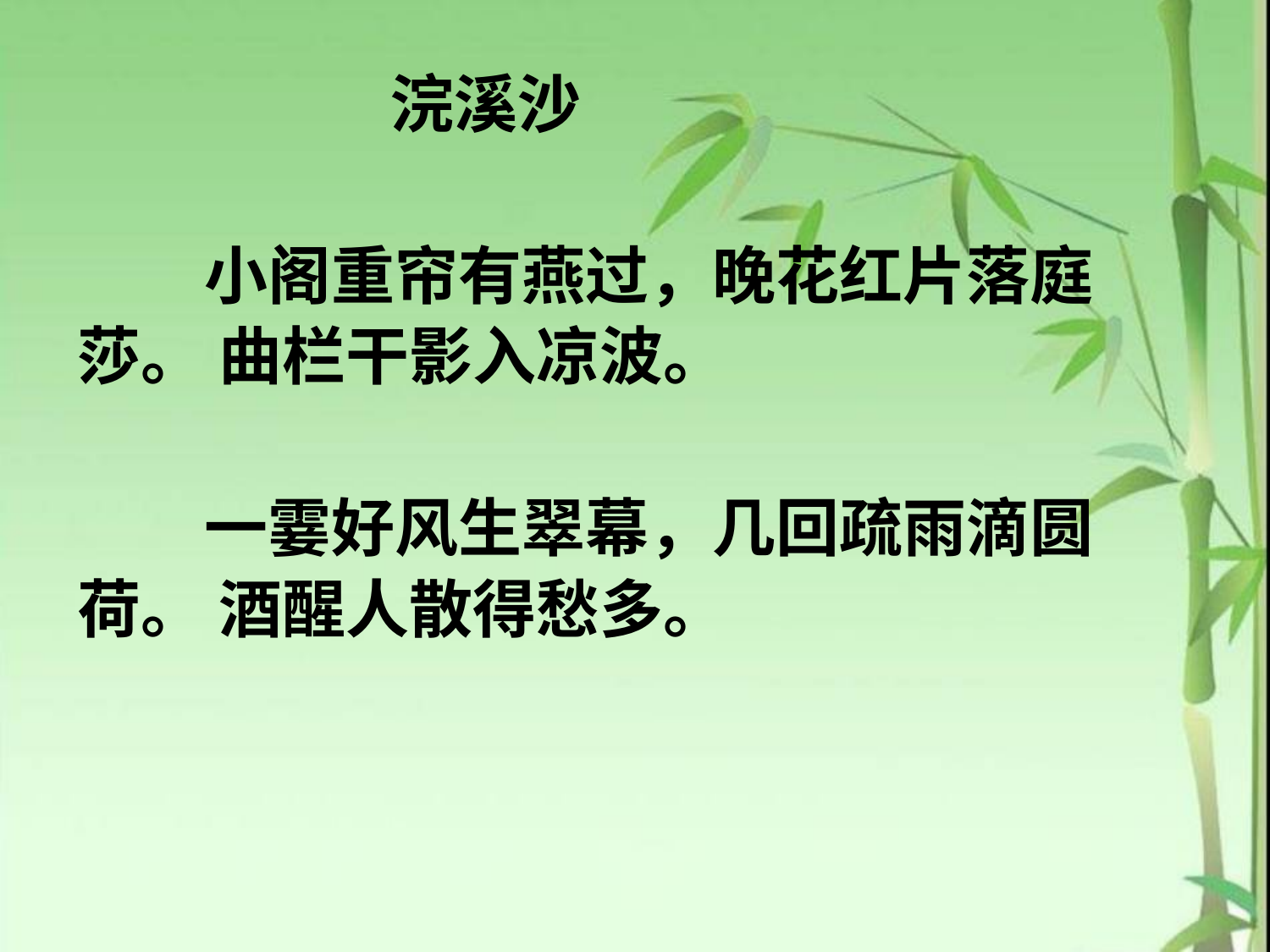

浣溪沙

　　小阁重帘有燕过，晚花红片落庭
莎。 曲栏干影入凉波。

　　一霎好风生翠幕，几回疏雨滴圆
荷。 酒醒人散得愁多。